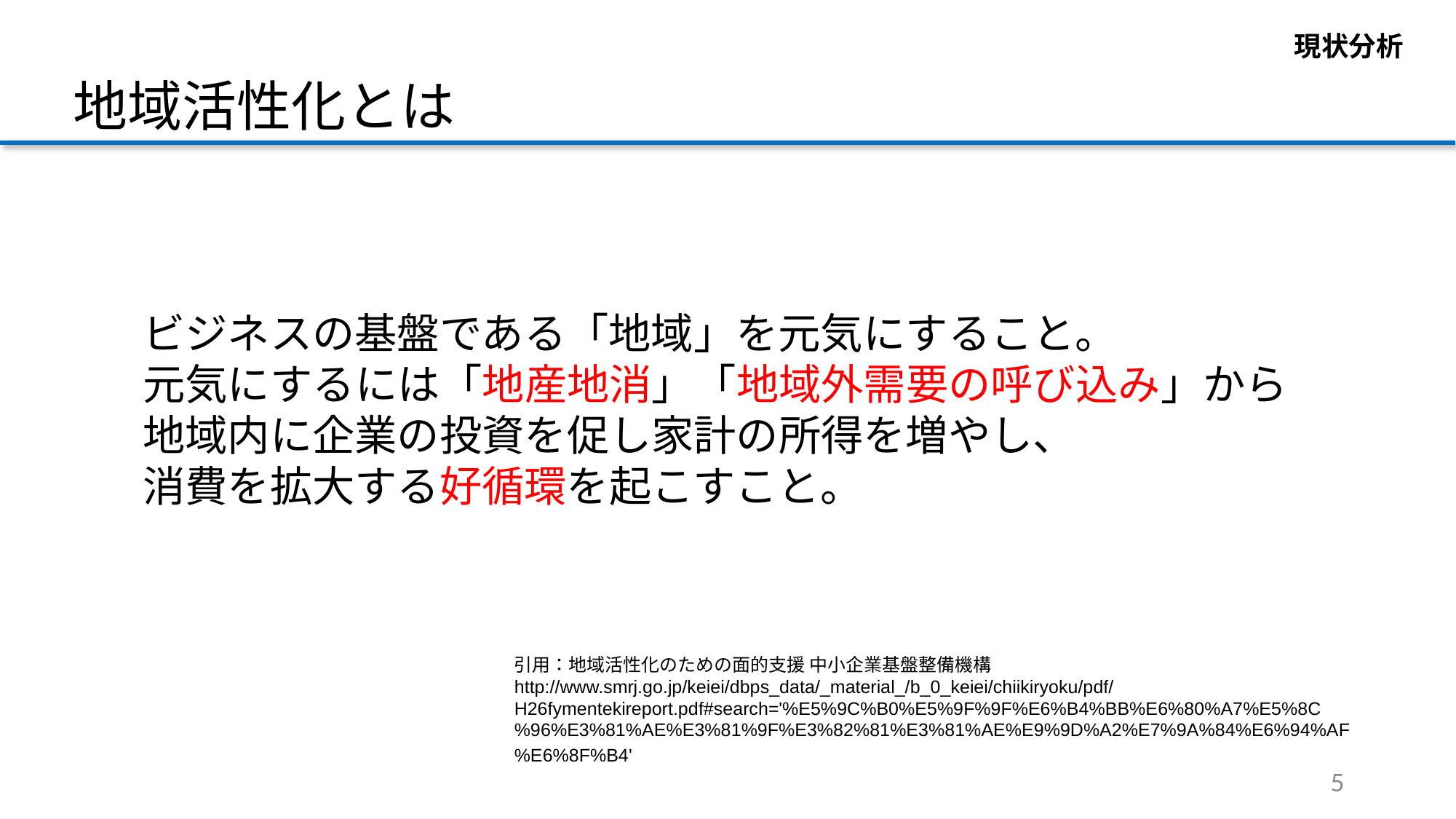

現状分析
地域活性化とは
ビジネスの基盤である「地域」を元気にすること。
元気にするには「地産地消」「地域外需要の呼び込み」から
地域内に企業の投資を促し家計の所得を増やし、
消費を拡大する好循環を起こすこと。
引用：地域活性化のための面的支援 中小企業基盤整備機構　http://www.smrj.go.jp/keiei/dbps_data/_material_/b_0_keiei/chiikiryoku/pdf/H26fymentekireport.pdf#search='%E5%9C%B0%E5%9F%9F%E6%B4%BB%E6%80%A7%E5%8C%96%E3%81%AE%E3%81%9F%E3%82%81%E3%81%AE%E9%9D%A2%E7%9A%84%E6%94%AF%E6%8F%B4'
5